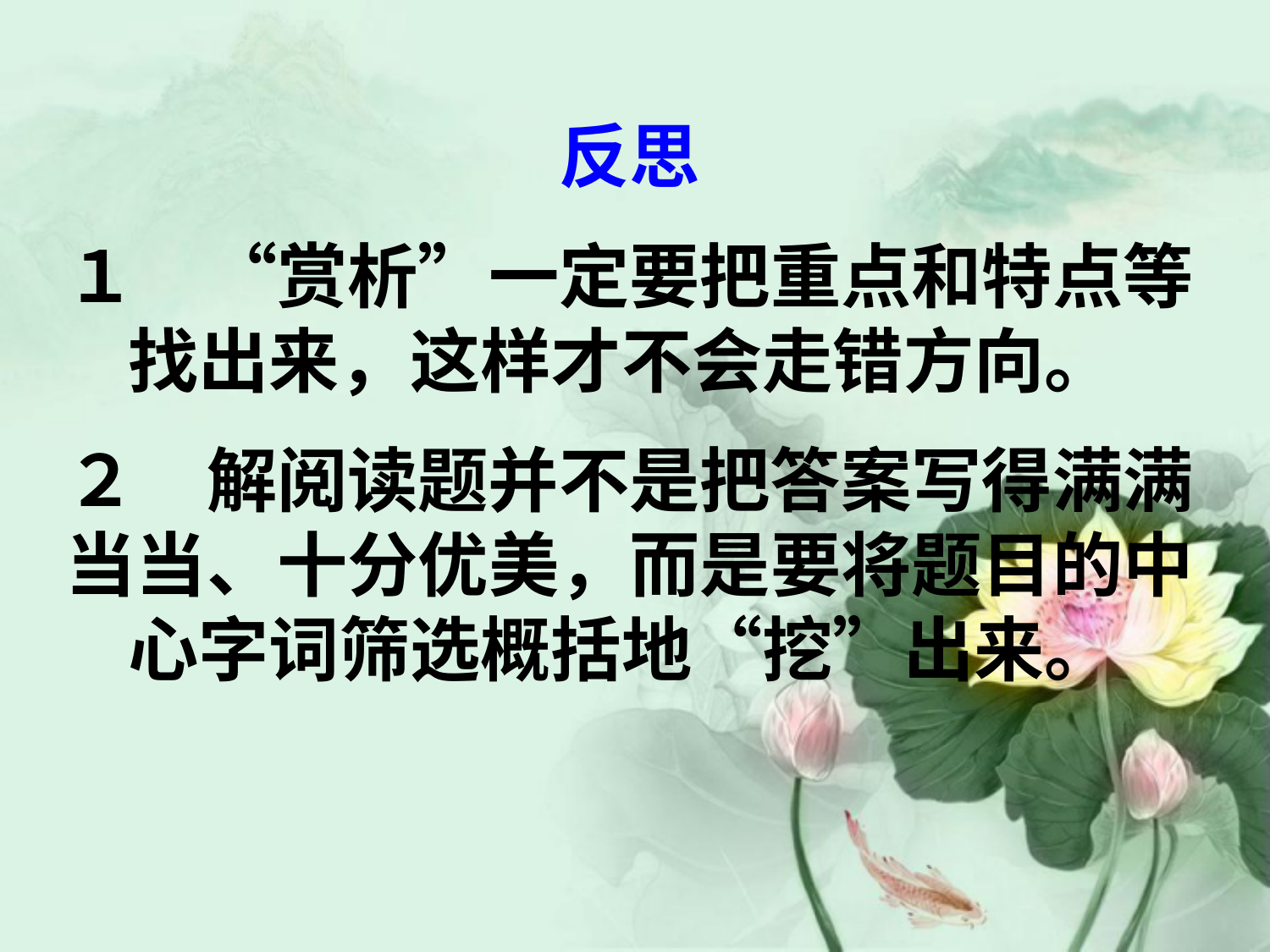

反思
１　“赏析”一定要把重点和特点等找出来，这样才不会走错方向。
２　解阅读题并不是把答案写得满满当当、十分优美，而是要将题目的中心字词筛选概括地“挖”出来。